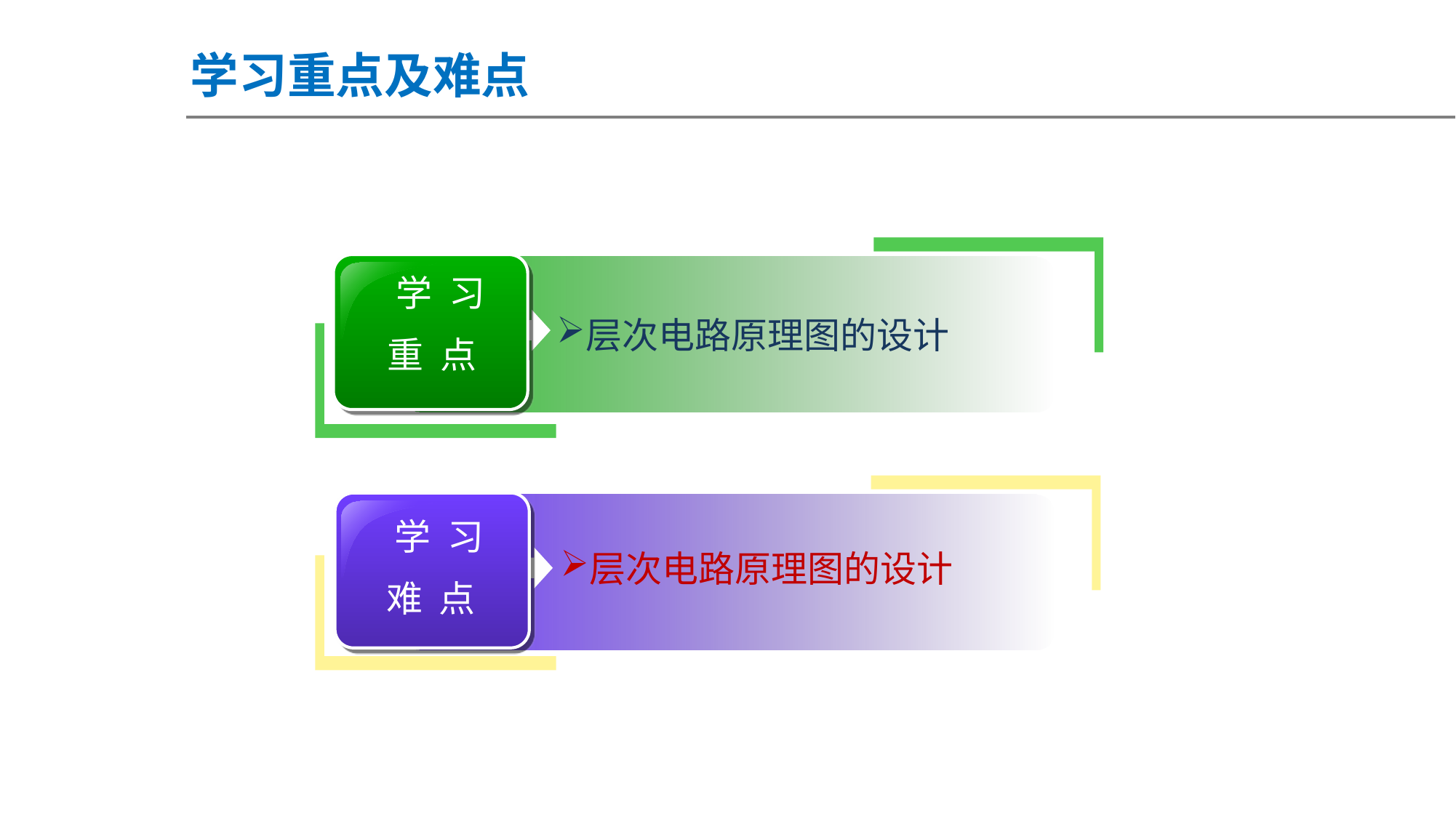

学习重点及难点

 学  习
重  点
层次电路原理图的设计

 学  习
难  点
层次电路原理图的设计